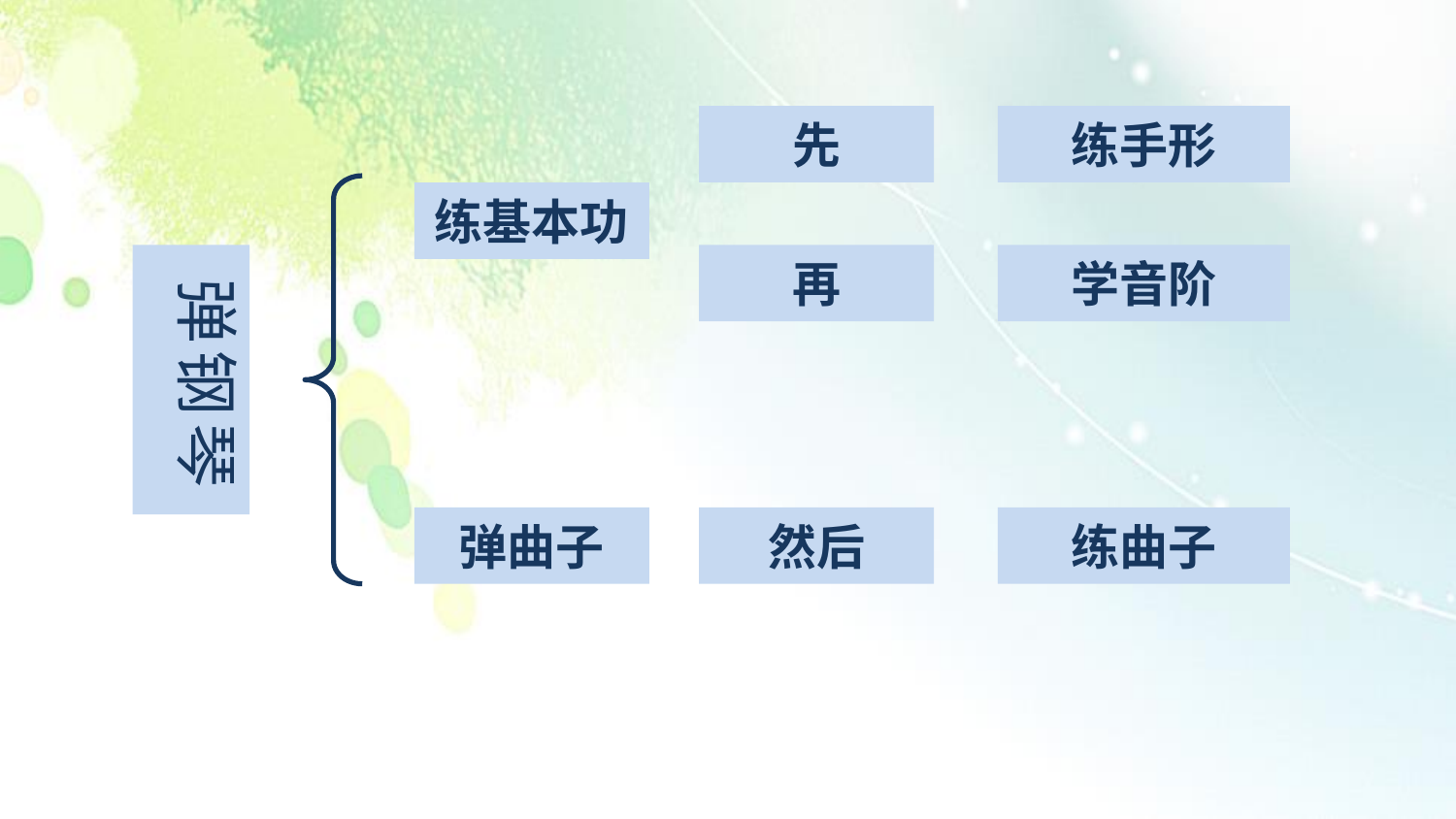

先
练手形

练基本功

再
学音阶
弹钢琴
弹曲子
然后
练曲子